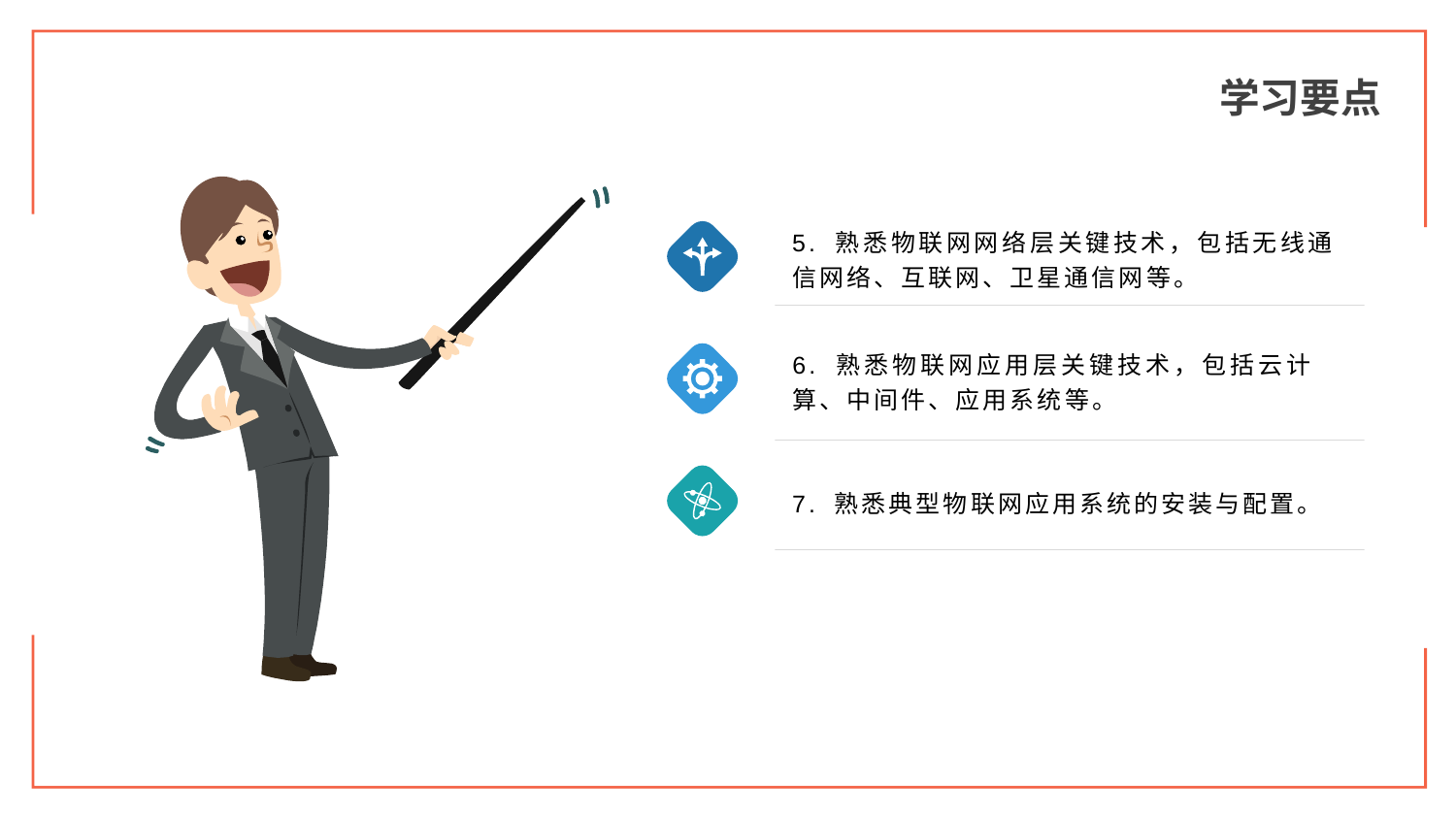

学习要点

5. 熟悉物联网网络层关键技术，包括无线通信网络、互联网、卫星通信网等。

6. 熟悉物联网应用层关键技术，包括云计算、中间件、应用系统等。

7. 熟悉典型物联网应用系统的安装与配置。